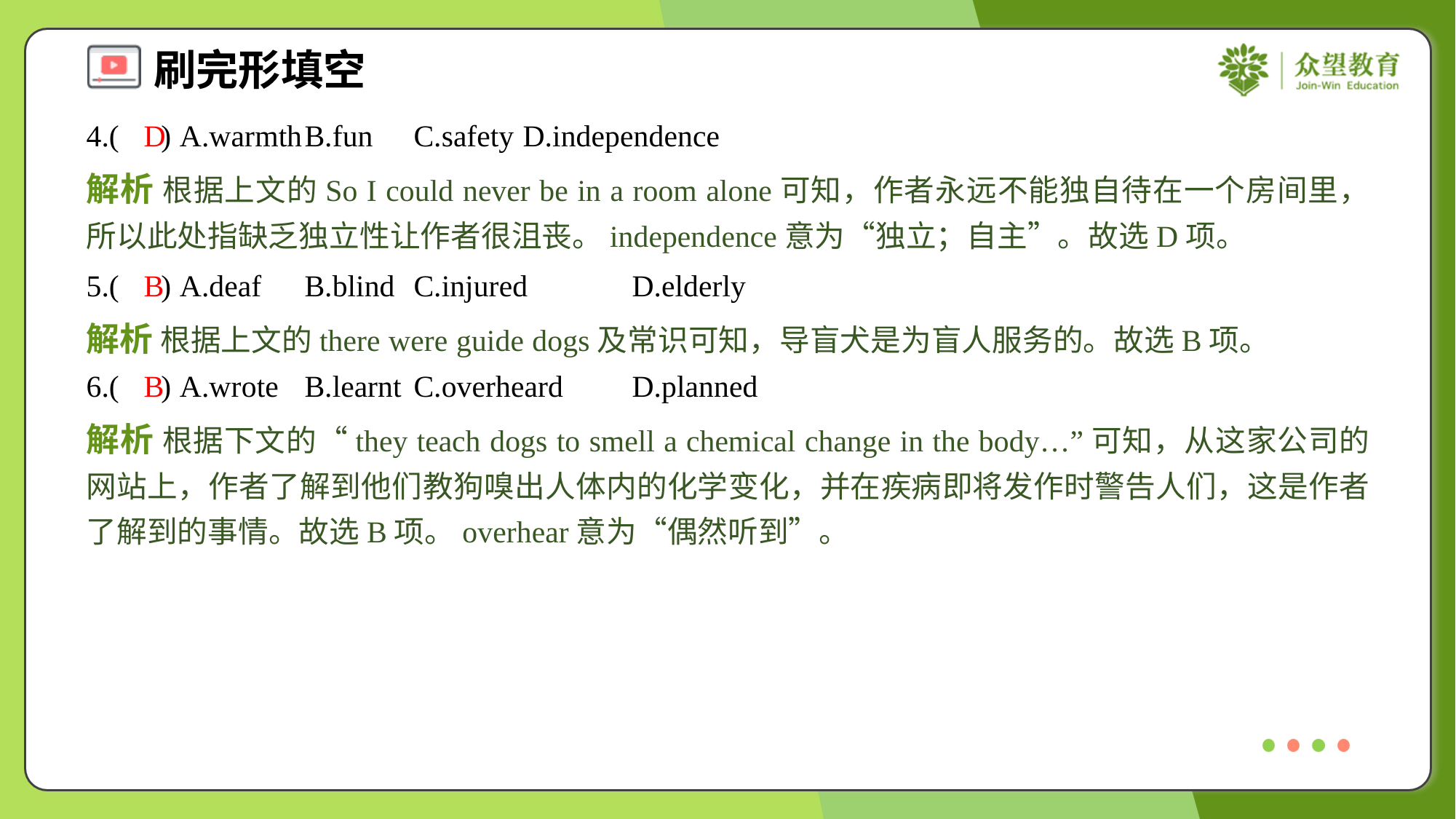

4.(     ) A.warmth	B.fun	C.safety	D.independence
D
解析 根据上文的So I could never be in a room alone可知，作者永远不能独自待在一个房间里，所以此处指缺乏独立性让作者很沮丧。independence意为“独立；自主”。故选D项。
5.(     ) A.deaf	B.blind	C.injured	D.elderly
B
解析 根据上文的there were guide dogs及常识可知，导盲犬是为盲人服务的。故选B项。
6.(     ) A.wrote	B.learnt	C.overheard	D.planned
B
解析 根据下文的“they teach dogs to smell a chemical change in the body…”可知，从这家公司的网站上，作者了解到他们教狗嗅出人体内的化学变化，并在疾病即将发作时警告人们，这是作者了解到的事情。故选B项。overhear意为“偶然听到”。